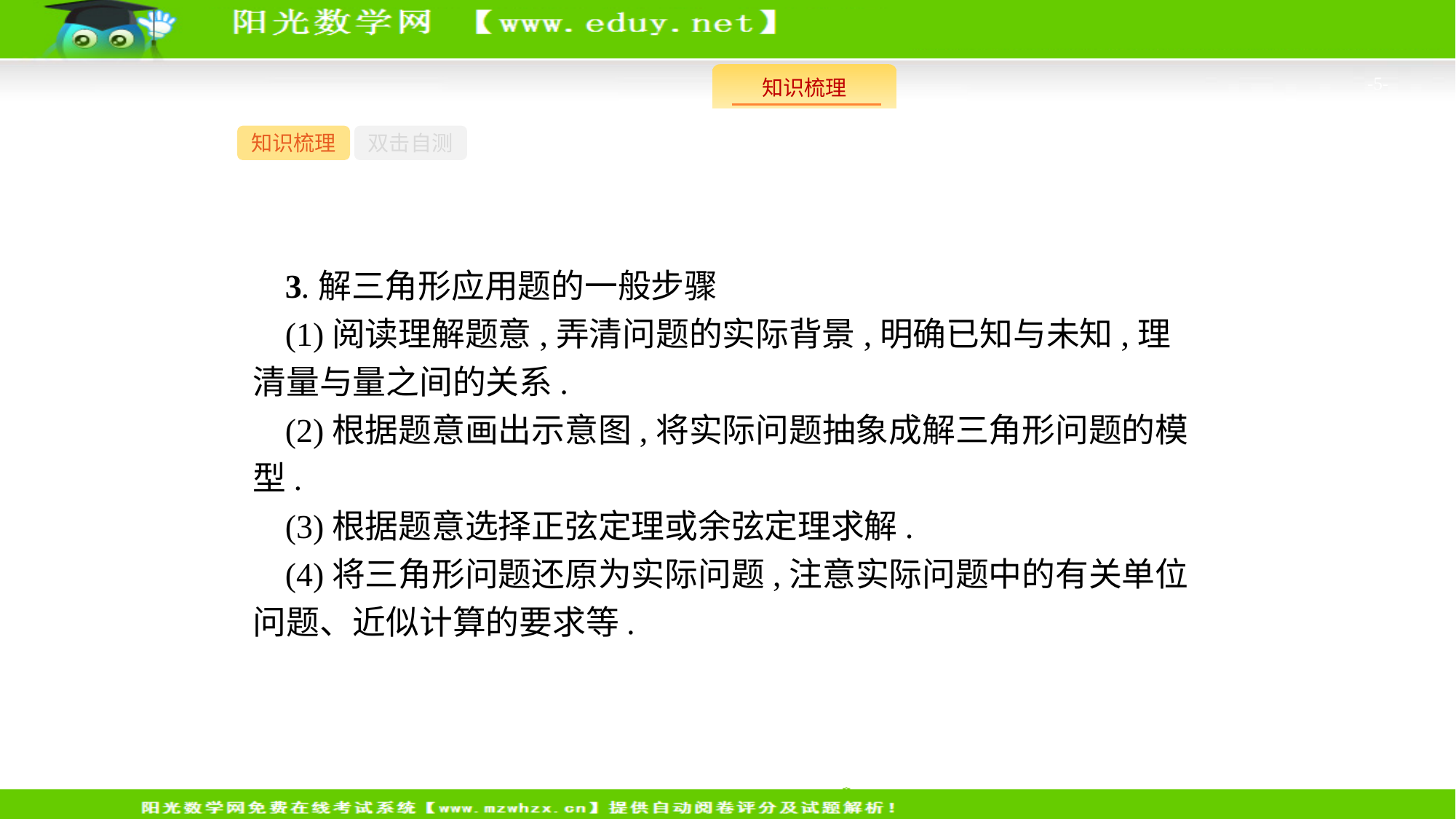

-5-
知识梳理
双击自测
3.解三角形应用题的一般步骤
(1)阅读理解题意,弄清问题的实际背景,明确已知与未知,理清量与量之间的关系.
(2)根据题意画出示意图,将实际问题抽象成解三角形问题的模型.
(3)根据题意选择正弦定理或余弦定理求解.
(4)将三角形问题还原为实际问题,注意实际问题中的有关单位问题、近似计算的要求等.